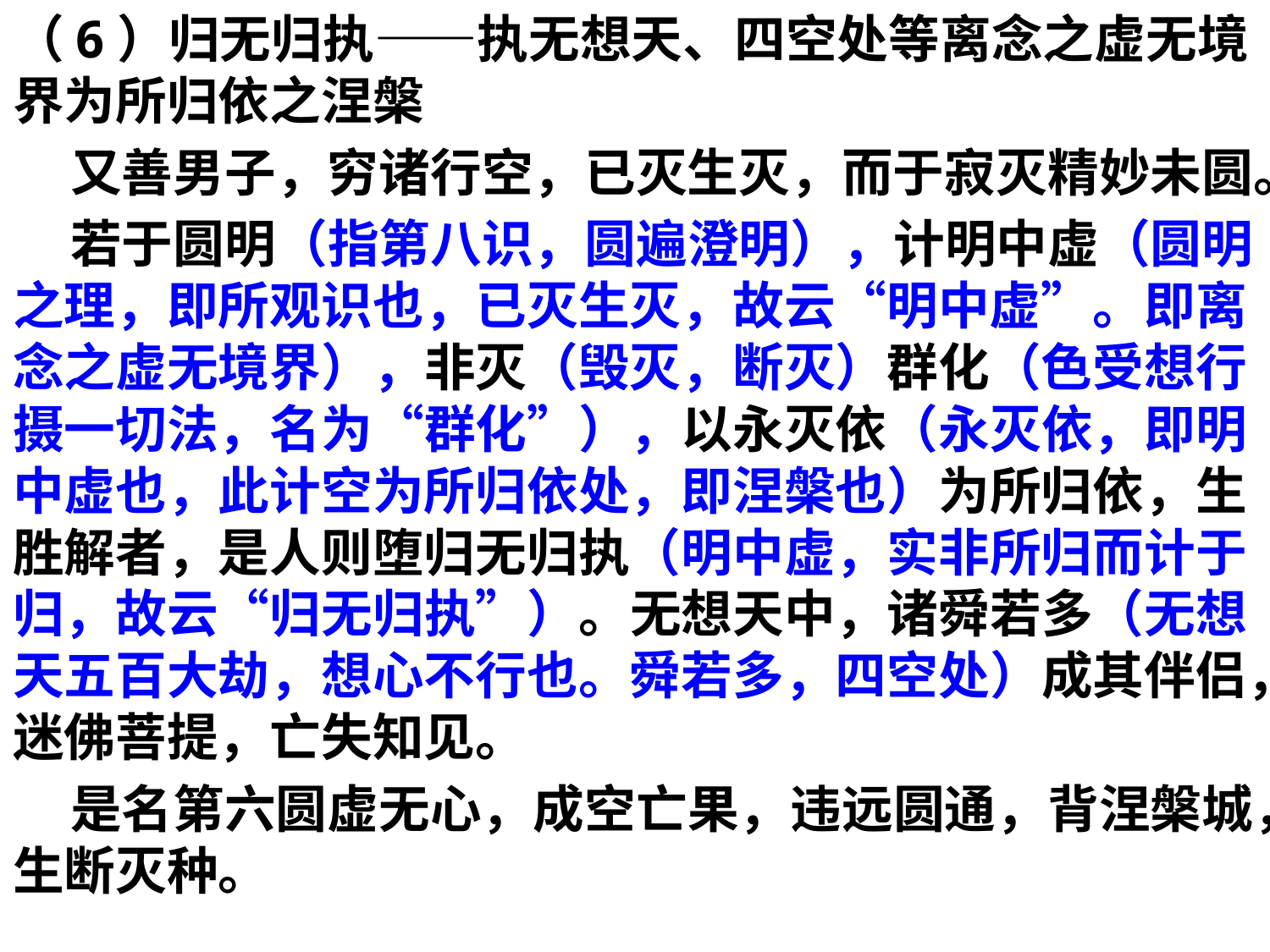

（6）归无归执——执无想天、四空处等离念之虚无境界为所归依之涅槃
    又善男子，穷诸行空，已灭生灭，而于寂灭精妙未圆。
    若于圆明（指第八识，圆遍澄明），计明中虚（圆明之理，即所观识也，已灭生灭，故云“明中虚”。即离念之虚无境界），非灭（毁灭，断灭）群化（色受想行摄一切法，名为“群化”），以永灭依（永灭依，即明中虚也，此计空为所归依处，即涅槃也）为所归依，生胜解者，是人则堕归无归执（明中虚，实非所归而计于归，故云“归无归执”）。无想天中，诸舜若多（无想天五百大劫，想心不行也。舜若多，四空处）成其伴侣，迷佛菩提，亡失知见。
    是名第六圆虚无心，成空亡果，违远圆通，背涅槃城，生断灭种。